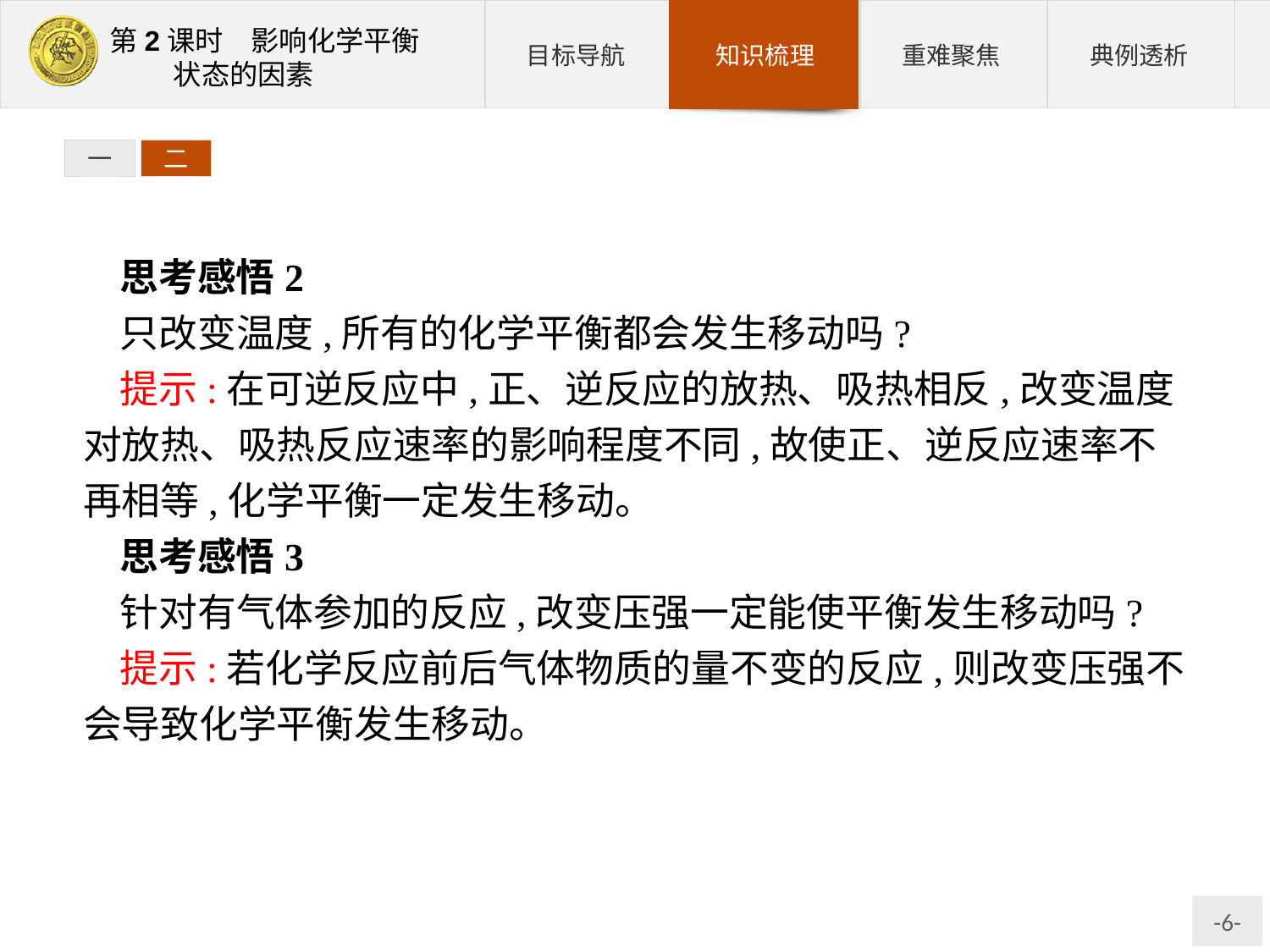

一
二
思考感悟2
只改变温度,所有的化学平衡都会发生移动吗?
提示:在可逆反应中,正、逆反应的放热、吸热相反,改变温度对放热、吸热反应速率的影响程度不同,故使正、逆反应速率不再相等,化学平衡一定发生移动。
思考感悟3
针对有气体参加的反应,改变压强一定能使平衡发生移动吗?
提示:若化学反应前后气体物质的量不变的反应,则改变压强不会导致化学平衡发生移动。